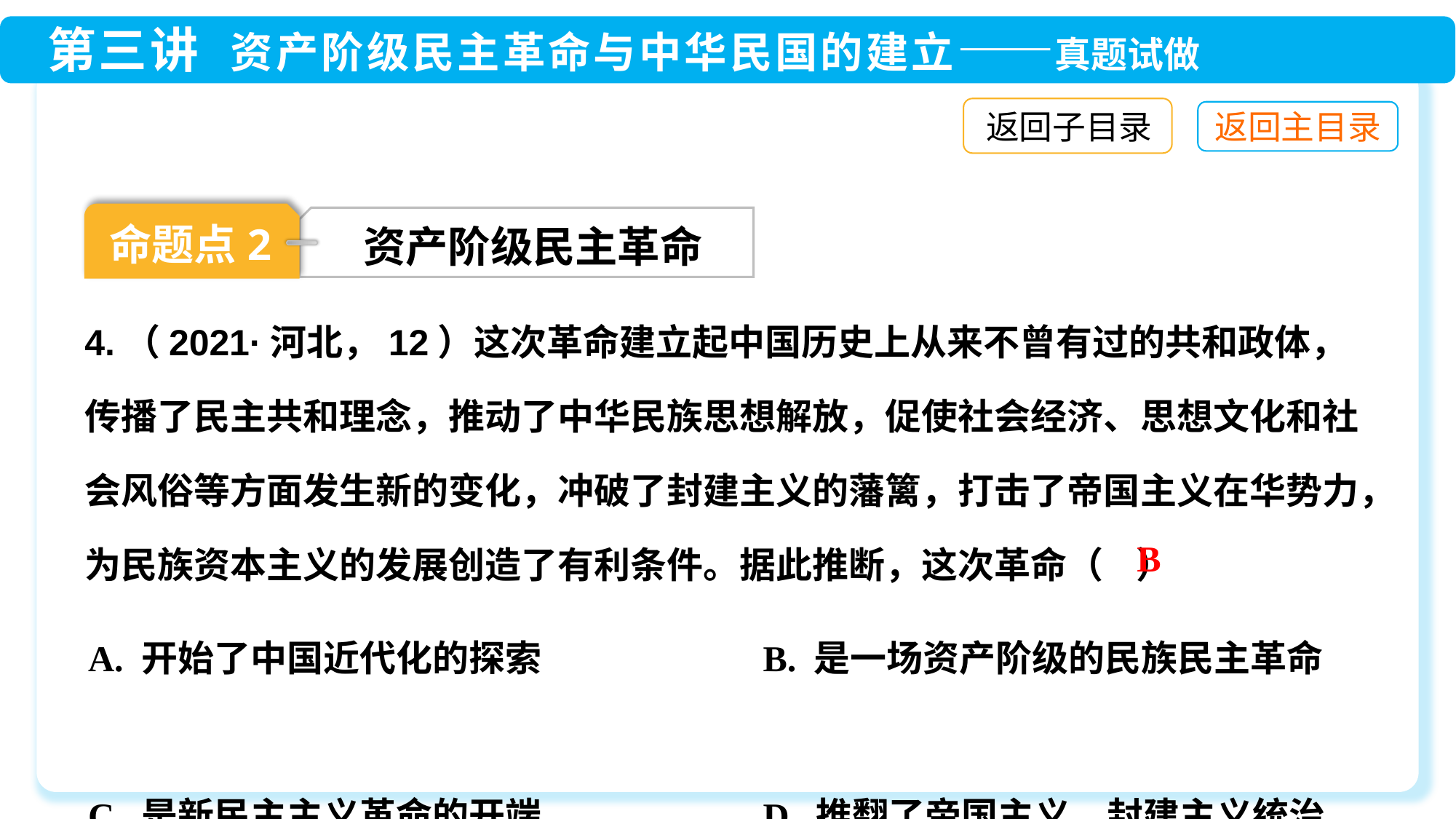

返回子目录

命题点2
资产阶级民主革命

4.（2021·河北，12）这次革命建立起中国历史上从来不曾有过的共和政体，传播了民主共和理念，推动了中华民族思想解放，促使社会经济、思想文化和社会风俗等方面发生新的变化，冲破了封建主义的藩篱，打击了帝国主义在华势力，为民族资本主义的发展创造了有利条件。据此推断，这次革命（    ）
B
A. 开始了中国近代化的探索                          B. 是一场资产阶级的民族民主革命
C. 是新民主主义革命的开端                          D. 推翻了帝国主义、封建主义统治